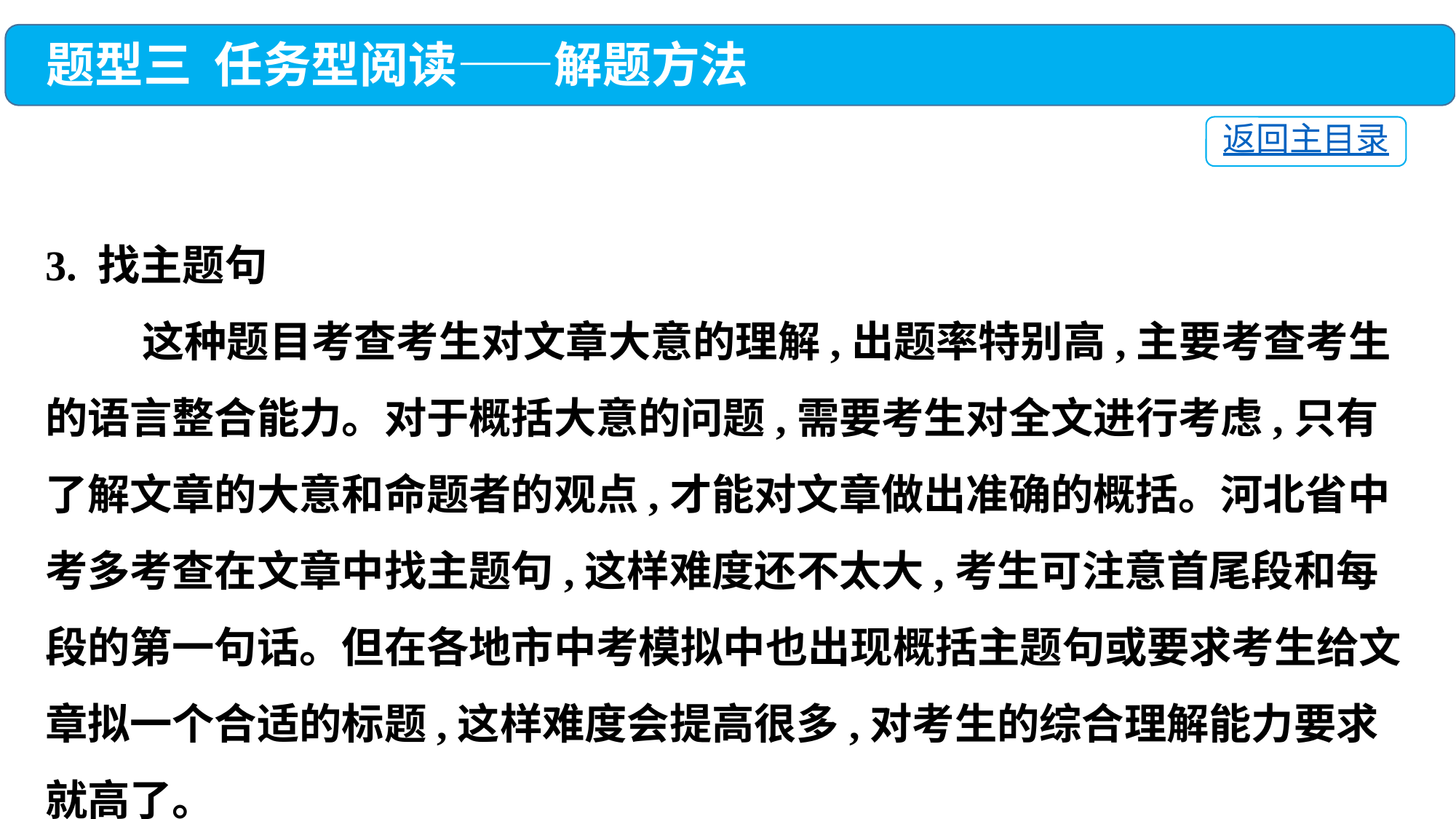

题型三  任务型阅读——解题方法
返回主目录
3. 找主题句
         这种题目考查考生对文章大意的理解,出题率特别高,主要考查考生的语言整合能力。对于概括大意的问题,需要考生对全文进行考虑,只有了解文章的大意和命题者的观点,才能对文章做出准确的概括。河北省中考多考查在文章中找主题句,这样难度还不太大,考生可注意首尾段和每段的第一句话。但在各地市中考模拟中也出现概括主题句或要求考生给文章拟一个合适的标题,这样难度会提高很多,对考生的综合理解能力要求就高了。